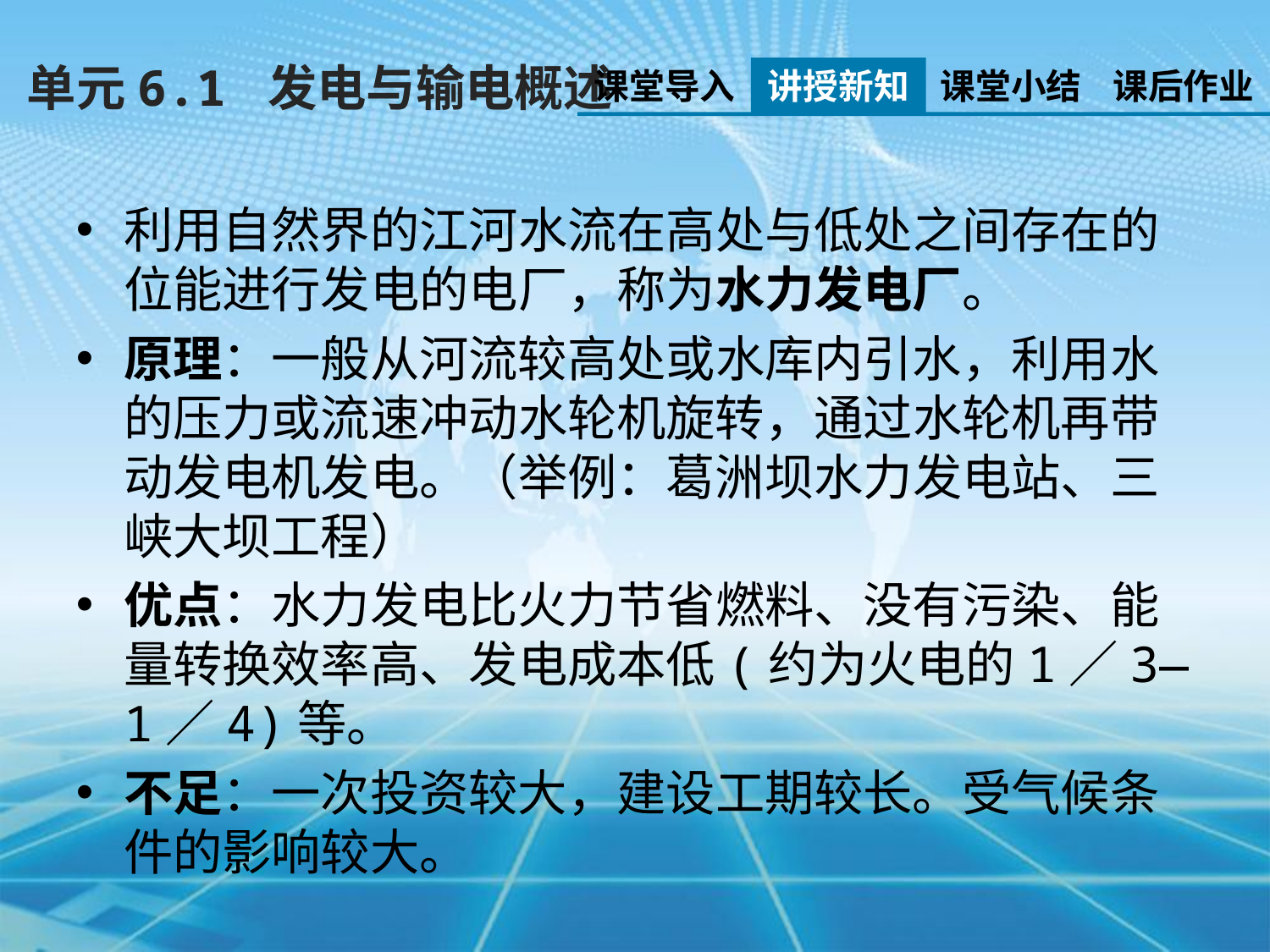

单元6.1 发电与输电概述
课堂导入
讲授新知
课堂小结
课后作业
利用自然界的江河水流在高处与低处之间存在的位能进行发电的电厂，称为水力发电厂。
原理：一般从河流较高处或水库内引水，利用水的压力或流速冲动水轮机旋转，通过水轮机再带动发电机发电。（举例：葛洲坝水力发电站、三峡大坝工程）
优点：水力发电比火力节省燃料、没有污染、能量转换效率高、发电成本低(约为火电的1／3—1／4)等。
不足：一次投资较大，建设工期较长。受气候条件的影响较大。